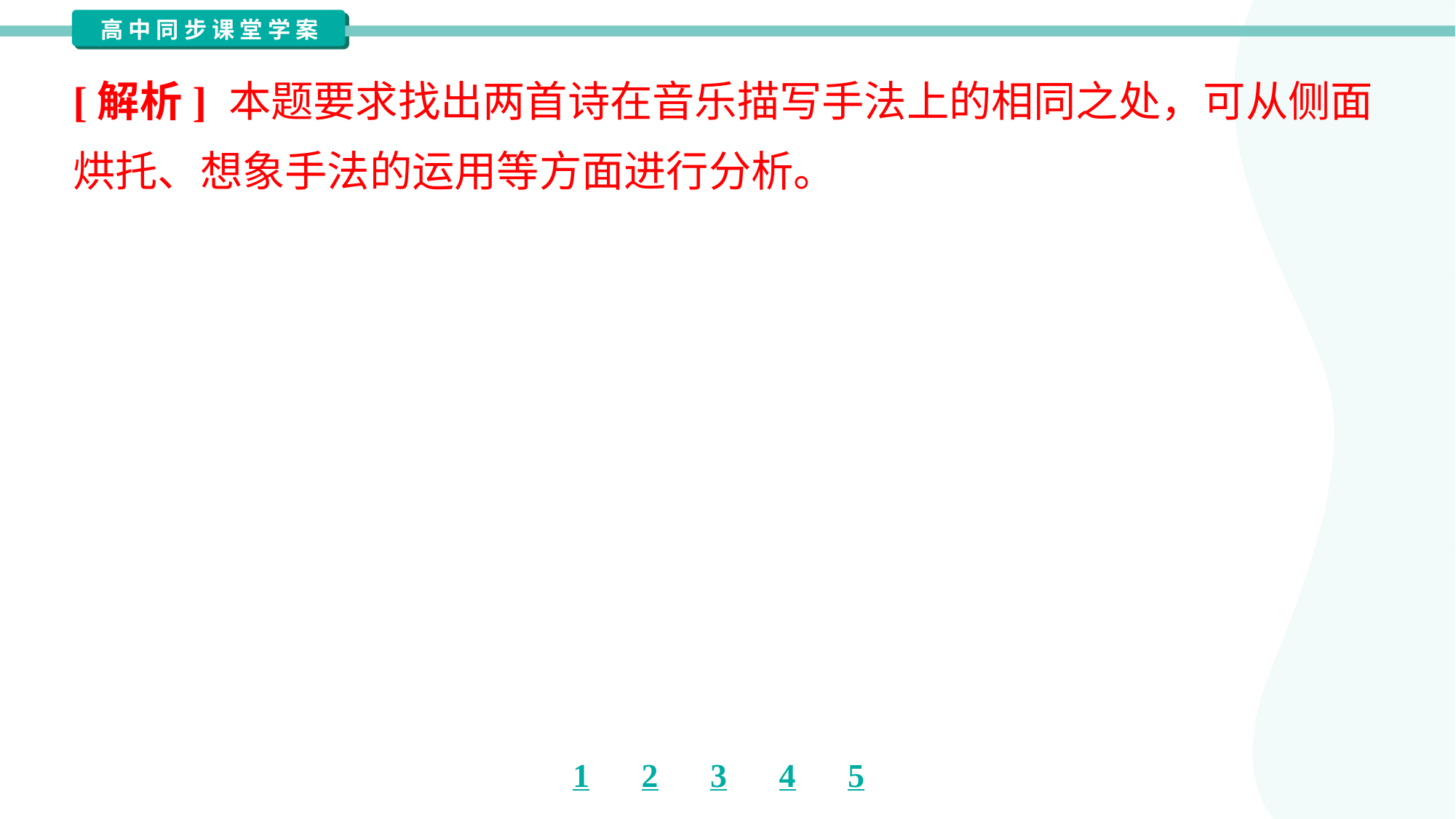

[解析] 本题要求找出两首诗在音乐描写手法上的相同之处，可从侧面
烘托、想象手法的运用等方面进行分析。